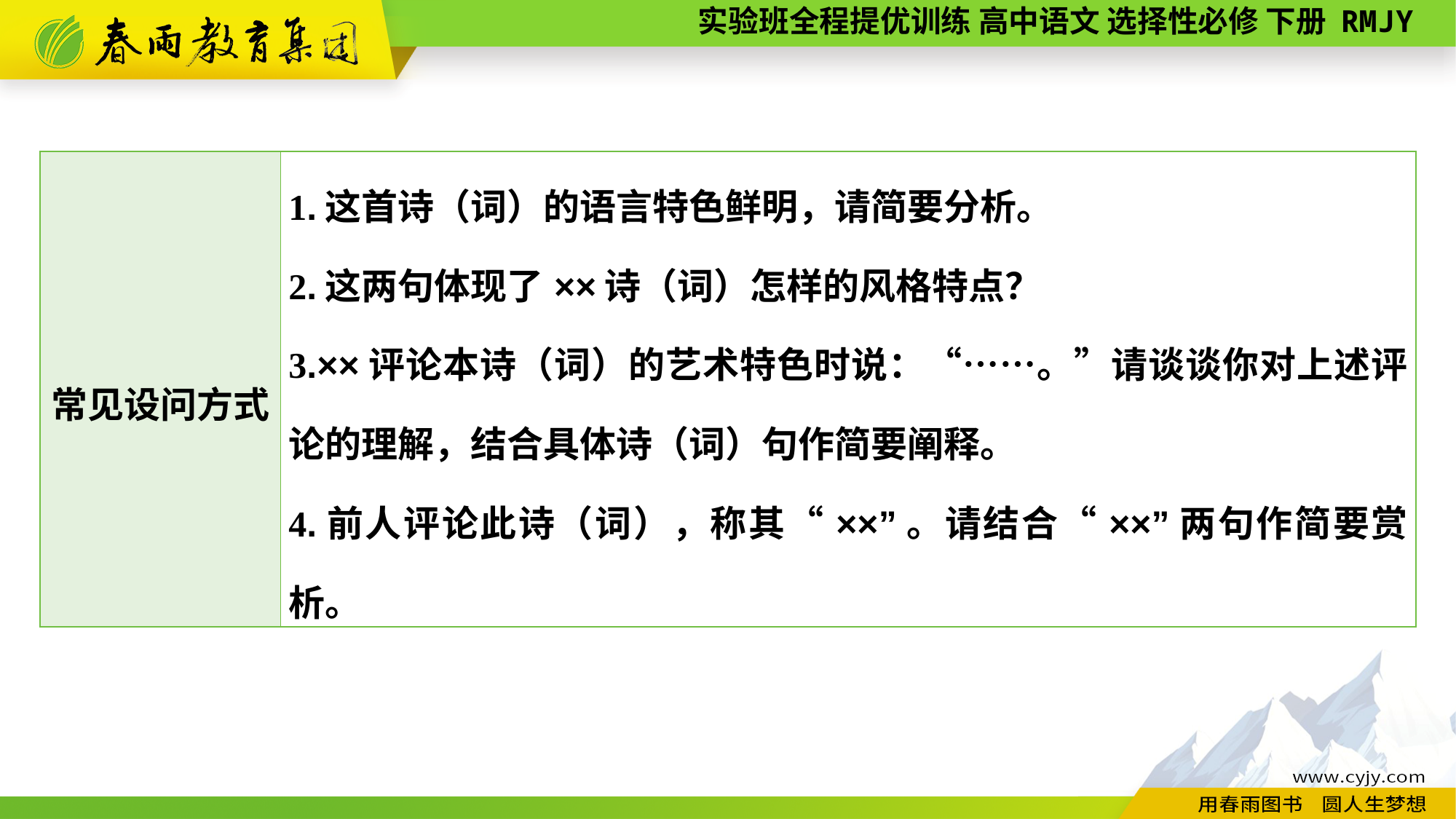

| 常见设问方式 | 1.这首诗（词）的语言特色鲜明，请简要分析。 2.这两句体现了××诗（词）怎样的风格特点？ 3.××评论本诗（词）的艺术特色时说：“……。”请谈谈你对上述评论的理解，结合具体诗（词）句作简要阐释。 4.前人评论此诗（词），称其“××”。请结合“××”两句作简要赏析。 |
| --- | --- |